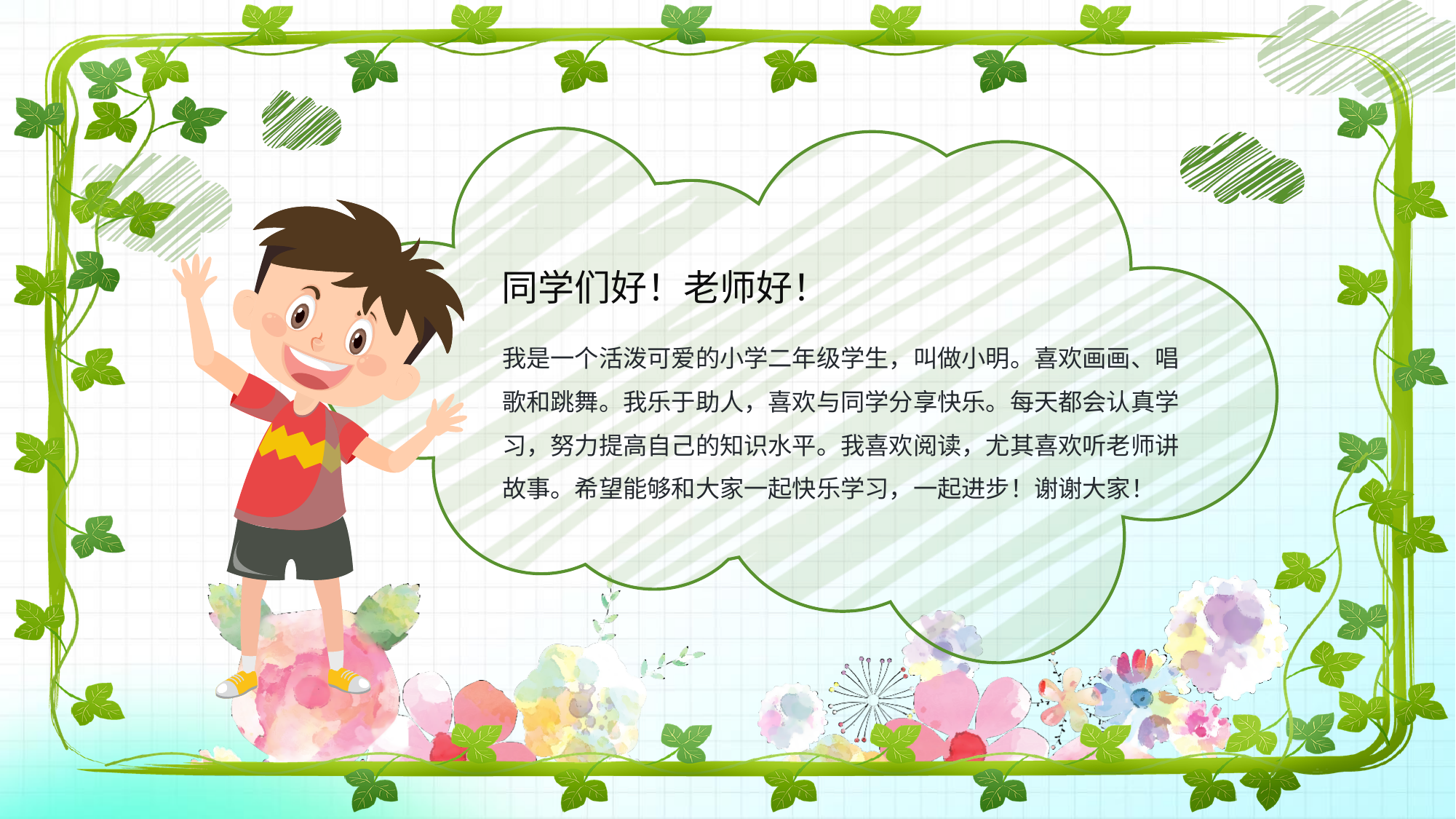

同学们好！老师好！
我是一个活泼可爱的小学二年级学生，叫做小明。喜欢画画、唱歌和跳舞。我乐于助人，喜欢与同学分享快乐。每天都会认真学习，努力提高自己的知识水平。我喜欢阅读，尤其喜欢听老师讲故事。希望能够和大家一起快乐学习，一起进步！谢谢大家！